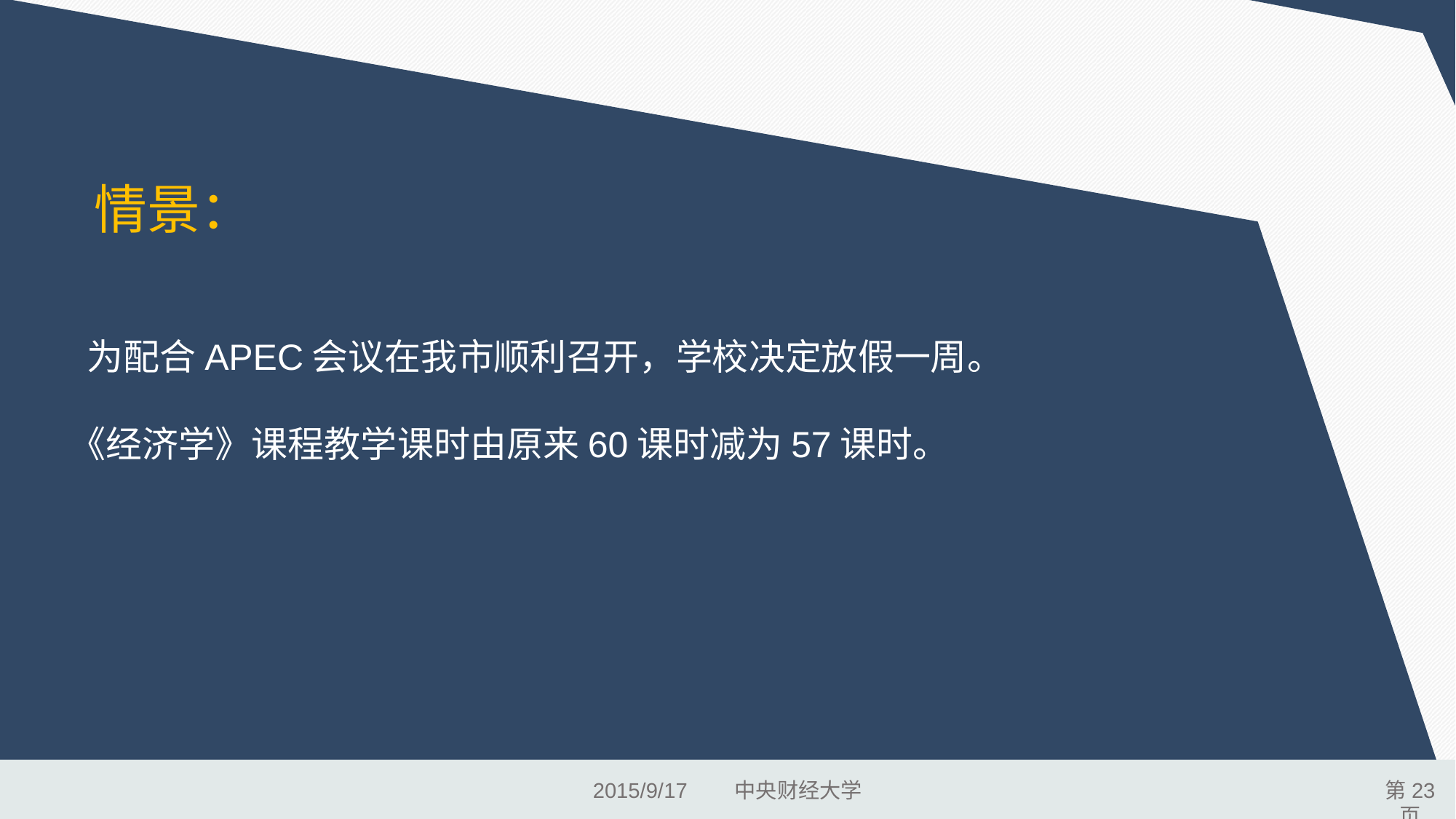

情景：

 为配合APEC会议在我市顺利召开，学校决定放假一周。
《经济学》课程教学课时由原来60课时减为57课时。
项目介绍
2015/9/17       中央财经大学
第23页